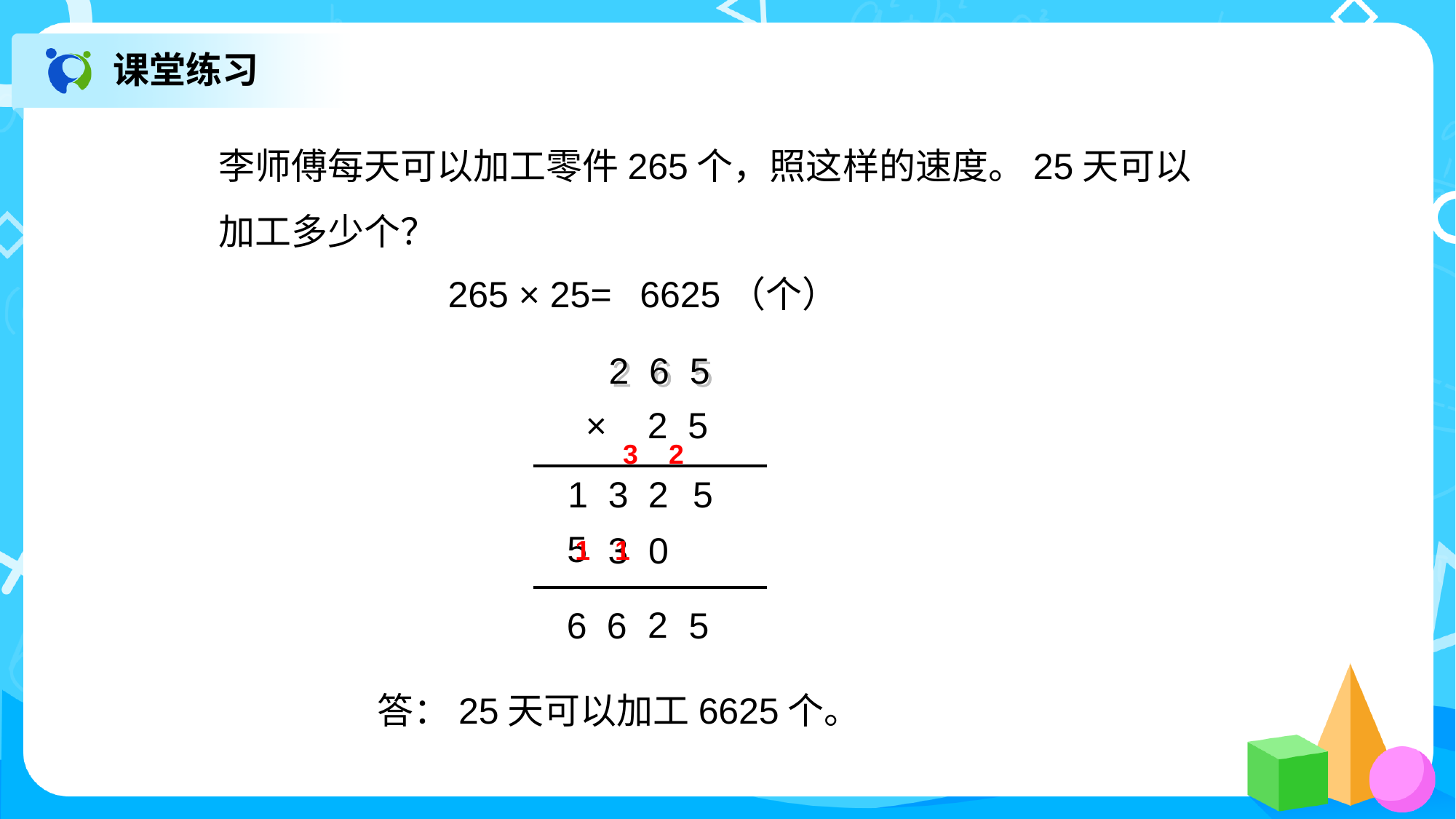

课堂练习
李师傅每天可以加工零件265个，照这样的速度。25天可以
加工多少个？
265 × 25=
 6625（个）
2  6  5
×    2  5
3
2
1  3
2
5
5
3
0
1
1
2
6
6
5
答：25天可以加工6625个。